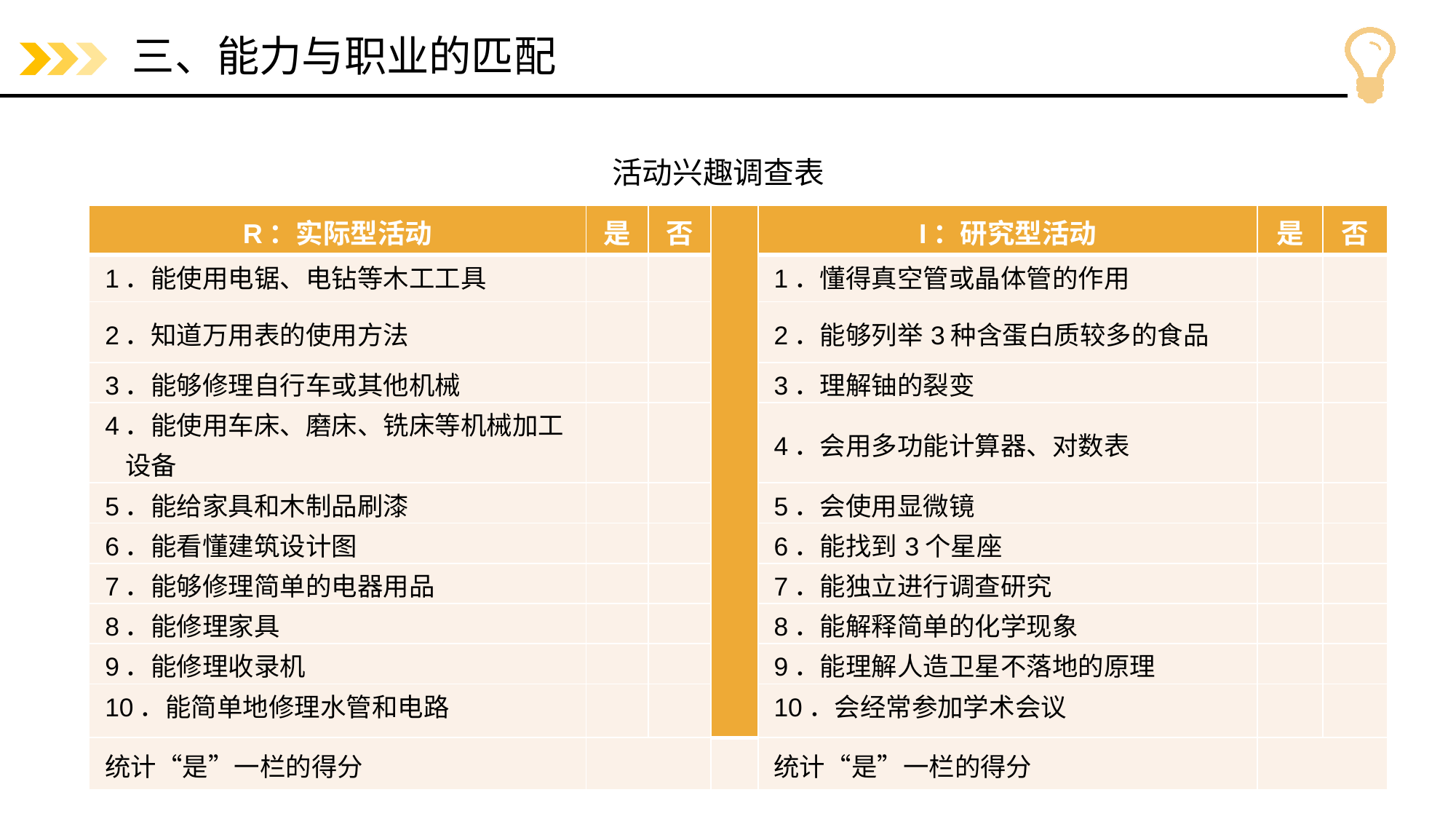

36
# 三、能力与职业的匹配
活动兴趣调查表
| R：实际型活动 | 是 | 否 |  | I：研究型活动 | 是 | 否 |
| --- | --- | --- | --- | --- | --- | --- |
| 1．能使用电锯、电钻等木工工具 |  |  |  | 1．懂得真空管或晶体管的作用 |  |  |
| 2．知道万用表的使用方法 |  |  |  | 2．能够列举3种含蛋白质较多的食品 |  |  |
| 3．能够修理自行车或其他机械 |  |  |  | 3．理解铀的裂变 |  |  |
| 4．能使用车床、磨床、铣床等机械加工设备 |  |  |  | 4．会用多功能计算器、对数表 |  |  |
| 5．能给家具和木制品刷漆 |  |  |  | 5．会使用显微镜 |  |  |
| 6．能看懂建筑设计图 |  |  |  | 6．能找到3个星座 |  |  |
| 7．能够修理简单的电器用品 |  |  |  | 7．能独立进行调查研究 |  |  |
| 8．能修理家具 |  |  |  | 8．能解释简单的化学现象 |  |  |
| 9．能修理收录机 |  |  |  | 9．能理解人造卫星不落地的原理 |  |  |
| 10．能简单地修理水管和电路 |  |  |  | 10．会经常参加学术会议 |  |  |
| 统计“是”一栏的得分 |  |  |  | 统计“是”一栏的得分 |  |  |